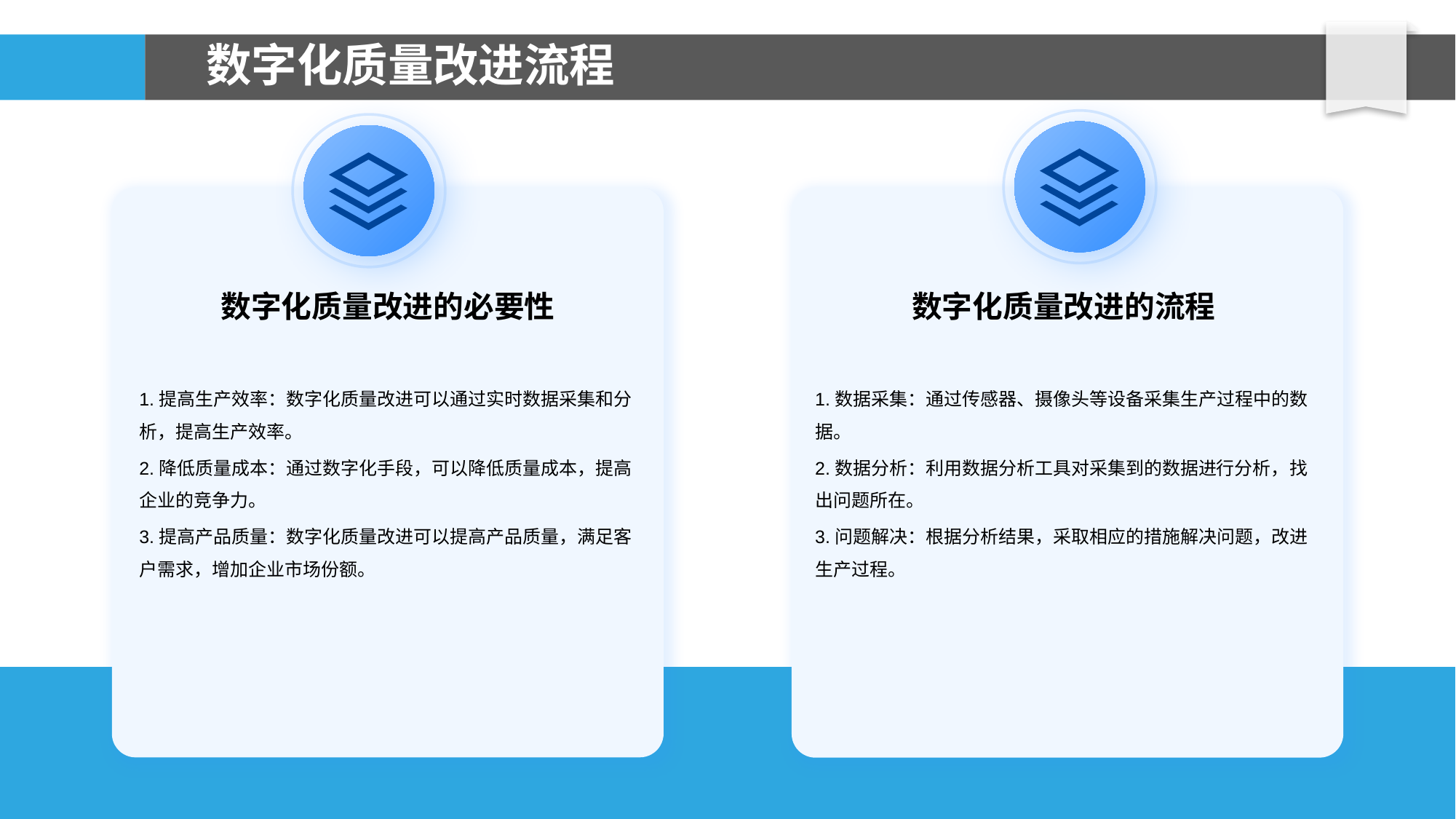

# 数字化质量改进流程
数字化质量改进的流程
数字化质量改进的必要性
1.提高生产效率：数字化质量改进可以通过实时数据采集和分析，提高生产效率。
2.降低质量成本：通过数字化手段，可以降低质量成本，提高企业的竞争力。
3.提高产品质量：数字化质量改进可以提高产品质量，满足客户需求，增加企业市场份额。

1.数据采集：通过传感器、摄像头等设备采集生产过程中的数据。
2.数据分析：利用数据分析工具对采集到的数据进行分析，找出问题所在。
3.问题解决：根据分析结果，采取相应的措施解决问题，改进生产过程。